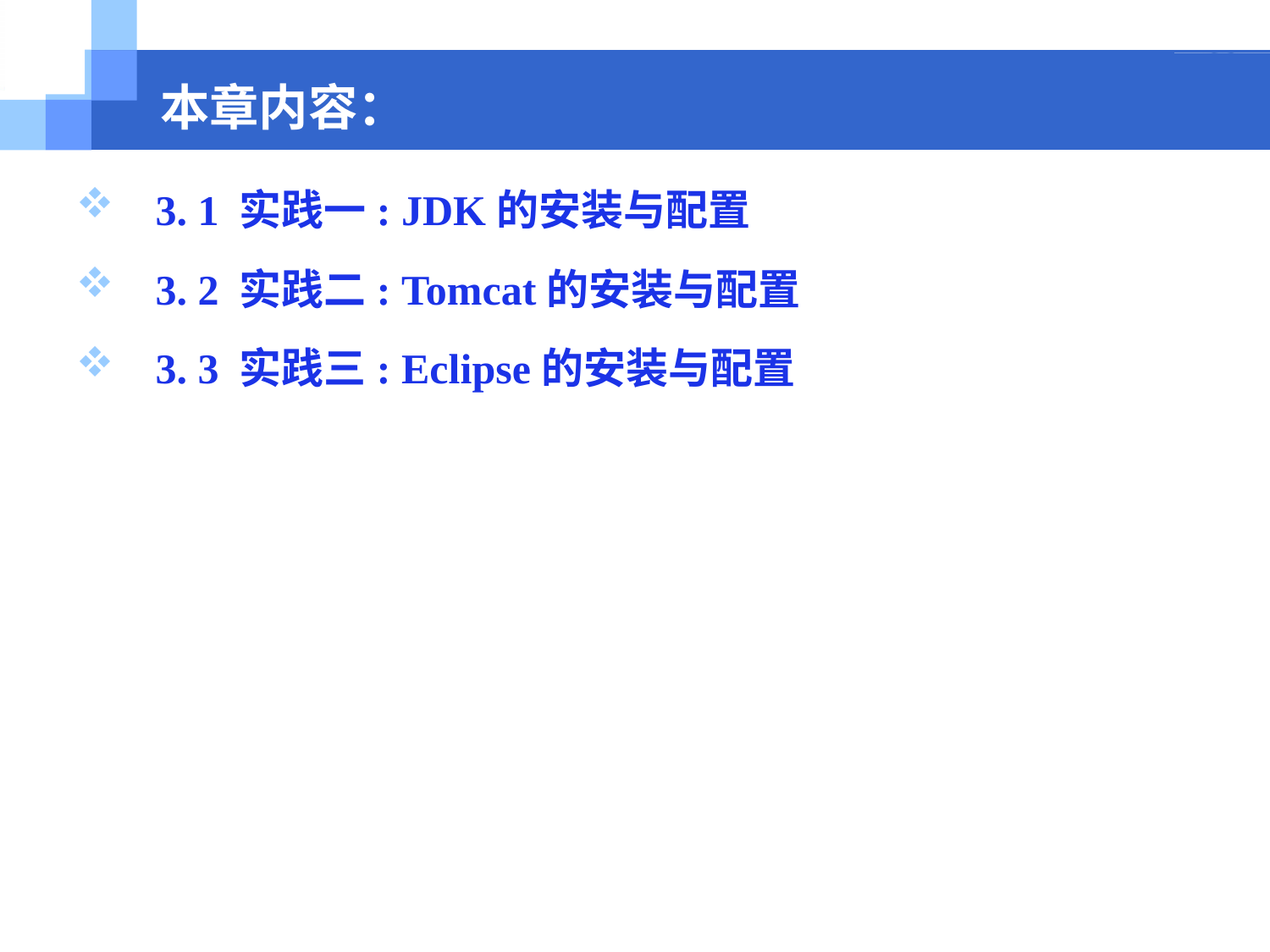

本章内容：
   3. 1 实践一: JDK的安装与配置
   3. 2 实践二: Tomcat的安装与配置
   3. 3 实践三: Eclipse的安装与配置